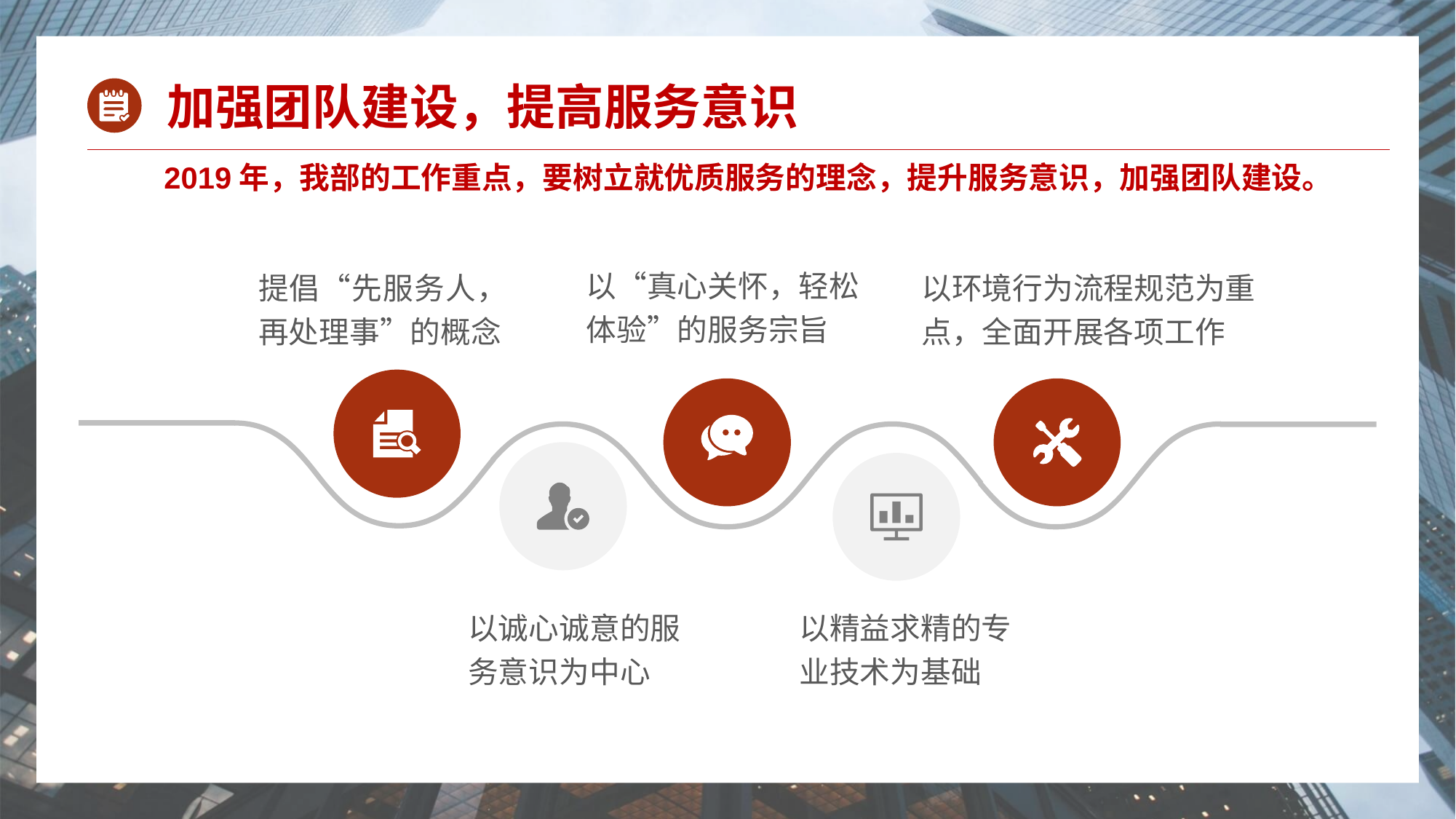

加强团队建设，提高服务意识

2019年，我部的工作重点，要树立就优质服务的理念，提升服务意识，加强团队建设。
以“真心关怀，轻松体验”的服务宗旨
以环境行为流程规范为重点，全面开展各项工作
提倡“先服务人，再处理事”的概念

以精益求精的专业技术为基础
以诚心诚意的服务意识为中心